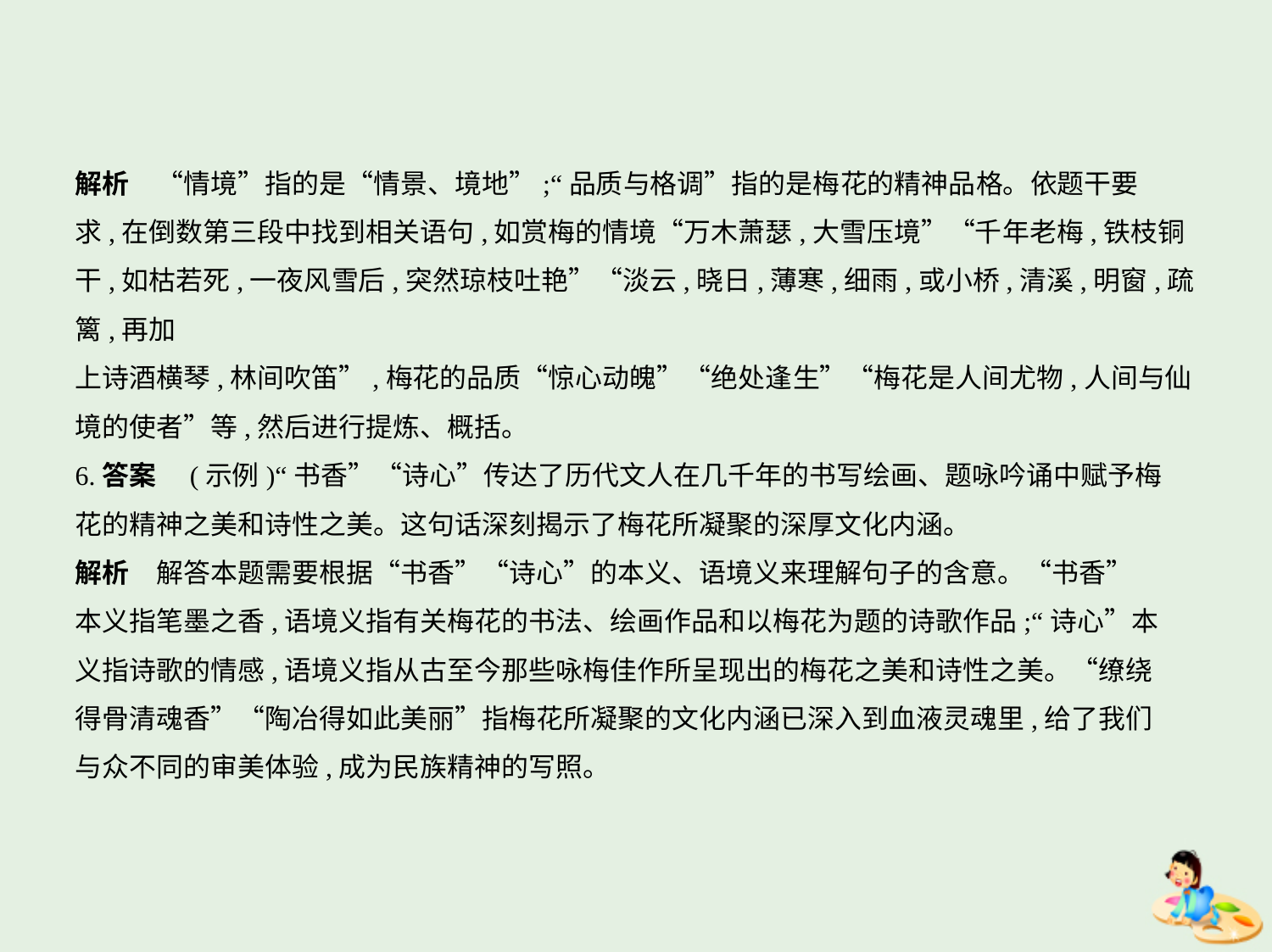

解析　“情境”指的是“情景、境地”;“品质与格调”指的是梅花的精神品格。依题干要
求,在倒数第三段中找到相关语句,如赏梅的情境“万木萧瑟,大雪压境”“千年老梅,铁枝铜
干,如枯若死,一夜风雪后,突然琼枝吐艳”“淡云,晓日,薄寒,细雨,或小桥,清溪,明窗,疏篱,再加
上诗酒横琴,林间吹笛”,梅花的品质“惊心动魄”“绝处逢生”“梅花是人间尤物,人间与仙
境的使者”等,然后进行提炼、概括。
6.答案　(示例)“书香”“诗心”传达了历代文人在几千年的书写绘画、题咏吟诵中赋予梅
花的精神之美和诗性之美。这句话深刻揭示了梅花所凝聚的深厚文化内涵。
解析　解答本题需要根据“书香”“诗心”的本义、语境义来理解句子的含意。“书香”
本义指笔墨之香,语境义指有关梅花的书法、绘画作品和以梅花为题的诗歌作品;“诗心”本
义指诗歌的情感,语境义指从古至今那些咏梅佳作所呈现出的梅花之美和诗性之美。“缭绕
得骨清魂香”“陶冶得如此美丽”指梅花所凝聚的文化内涵已深入到血液灵魂里,给了我们
与众不同的审美体验,成为民族精神的写照。